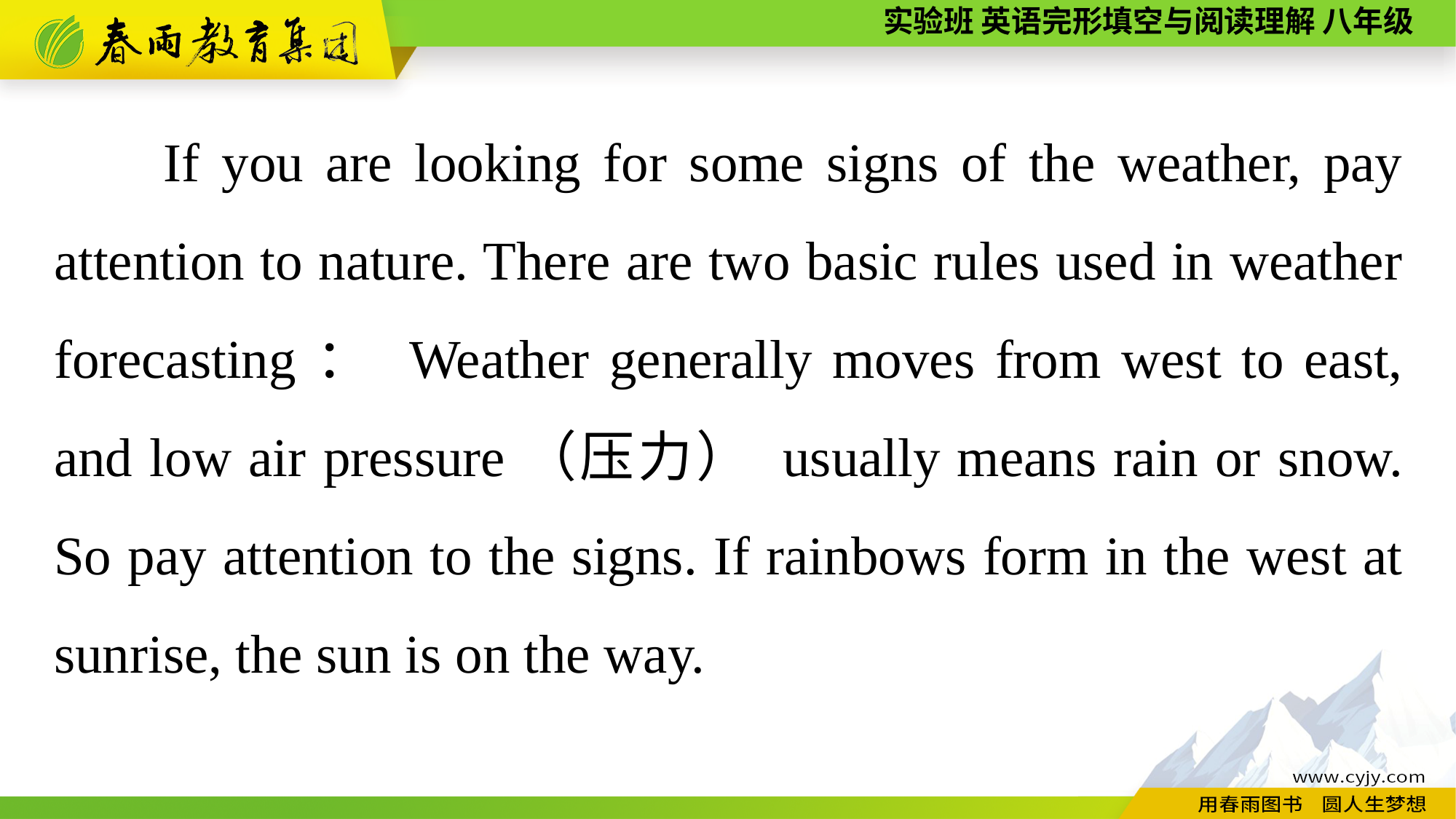

If you are looking for some signs of the weather, pay attention to nature. There are two basic rules used in weather forecasting： Weather generally moves from west to east, and low air pressure（压力） usually means rain or snow. So pay attention to the signs. If rainbows form in the west at sunrise, the sun is on the way.